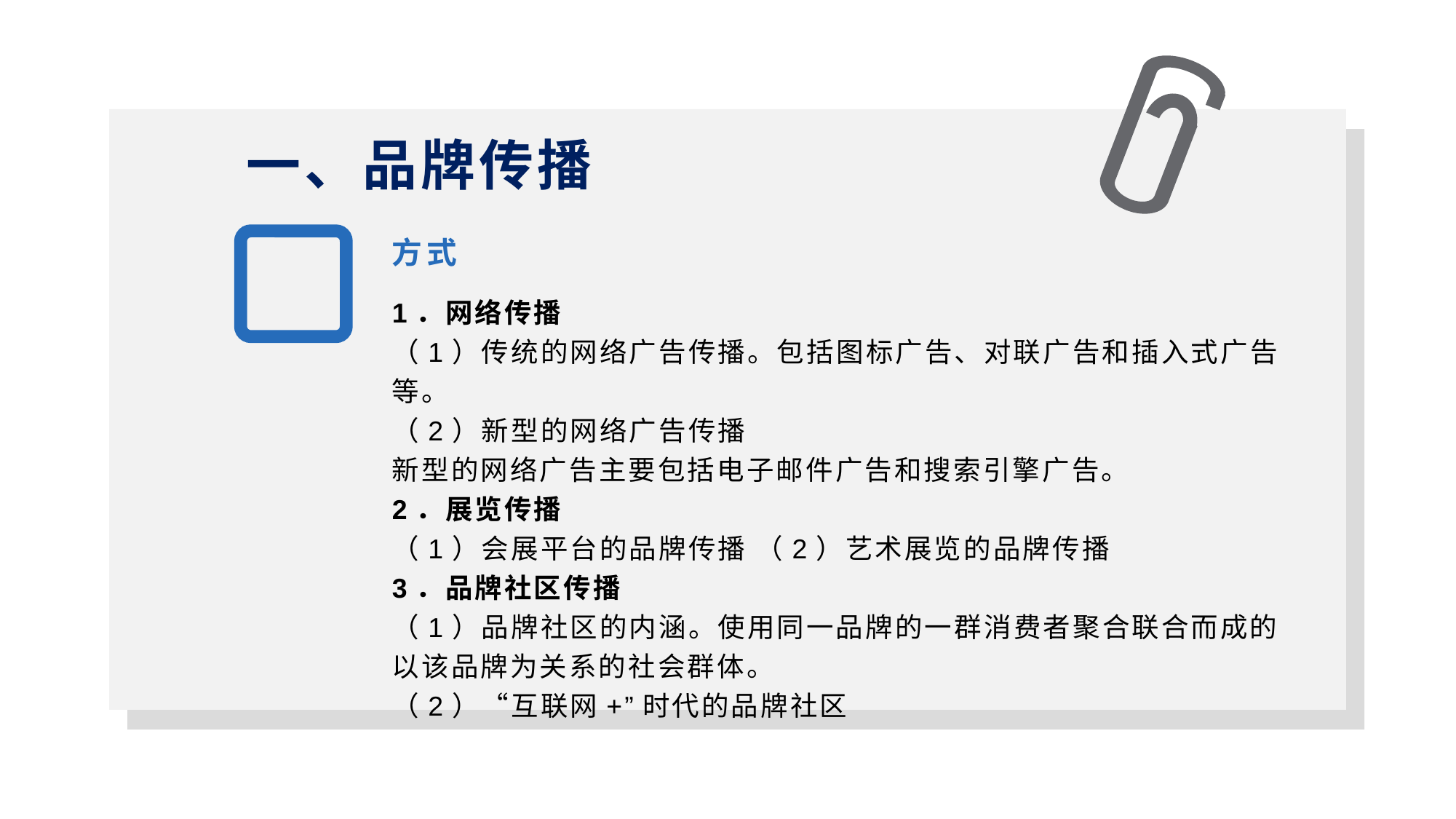

一、品牌传播

1
方式

1．网络传播
（1）传统的网络广告传播。包括图标广告、对联广告和插入式广告等。
（2）新型的网络广告传播
新型的网络广告主要包括电子邮件广告和搜索引擎广告。
2．展览传播
（1）会展平台的品牌传播 （2）艺术展览的品牌传播
3．品牌社区传播
（1）品牌社区的内涵。使用同一品牌的一群消费者聚合联合而成的以该品牌为关系的社会群体。
（2）“互联网+”时代的品牌社区